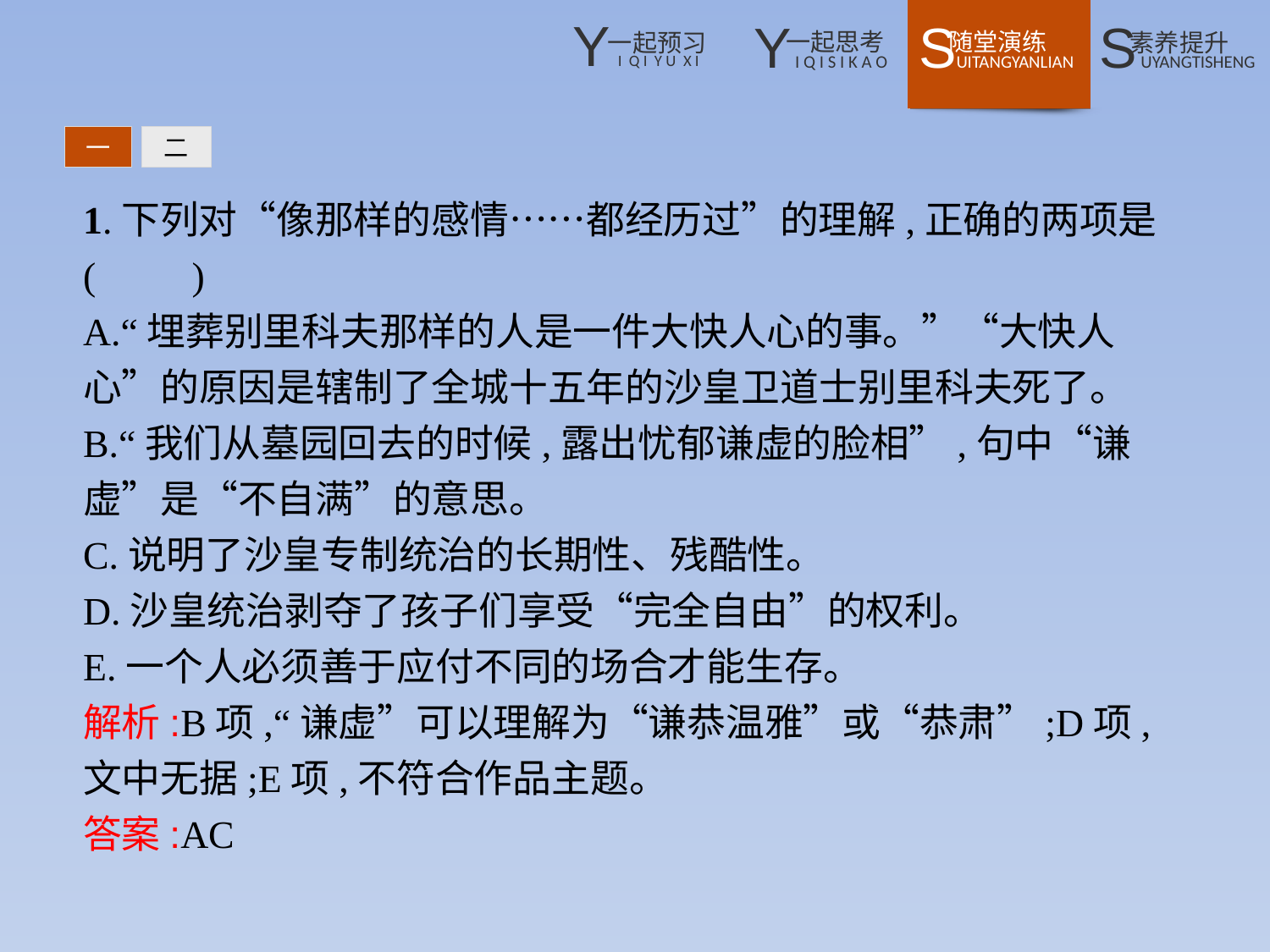

一
二
1.下列对“像那样的感情……都经历过”的理解,正确的两项是(　　)
A.“埋葬别里科夫那样的人是一件大快人心的事。”“大快人心”的原因是辖制了全城十五年的沙皇卫道士别里科夫死了。
B.“我们从墓园回去的时候,露出忧郁谦虚的脸相”,句中“谦虚”是“不自满”的意思。
C.说明了沙皇专制统治的长期性、残酷性。
D.沙皇统治剥夺了孩子们享受“完全自由”的权利。
E.一个人必须善于应付不同的场合才能生存。
解析:B项,“谦虚”可以理解为“谦恭温雅”或“恭肃”;D项,文中无据;E项,不符合作品主题。
答案:AC